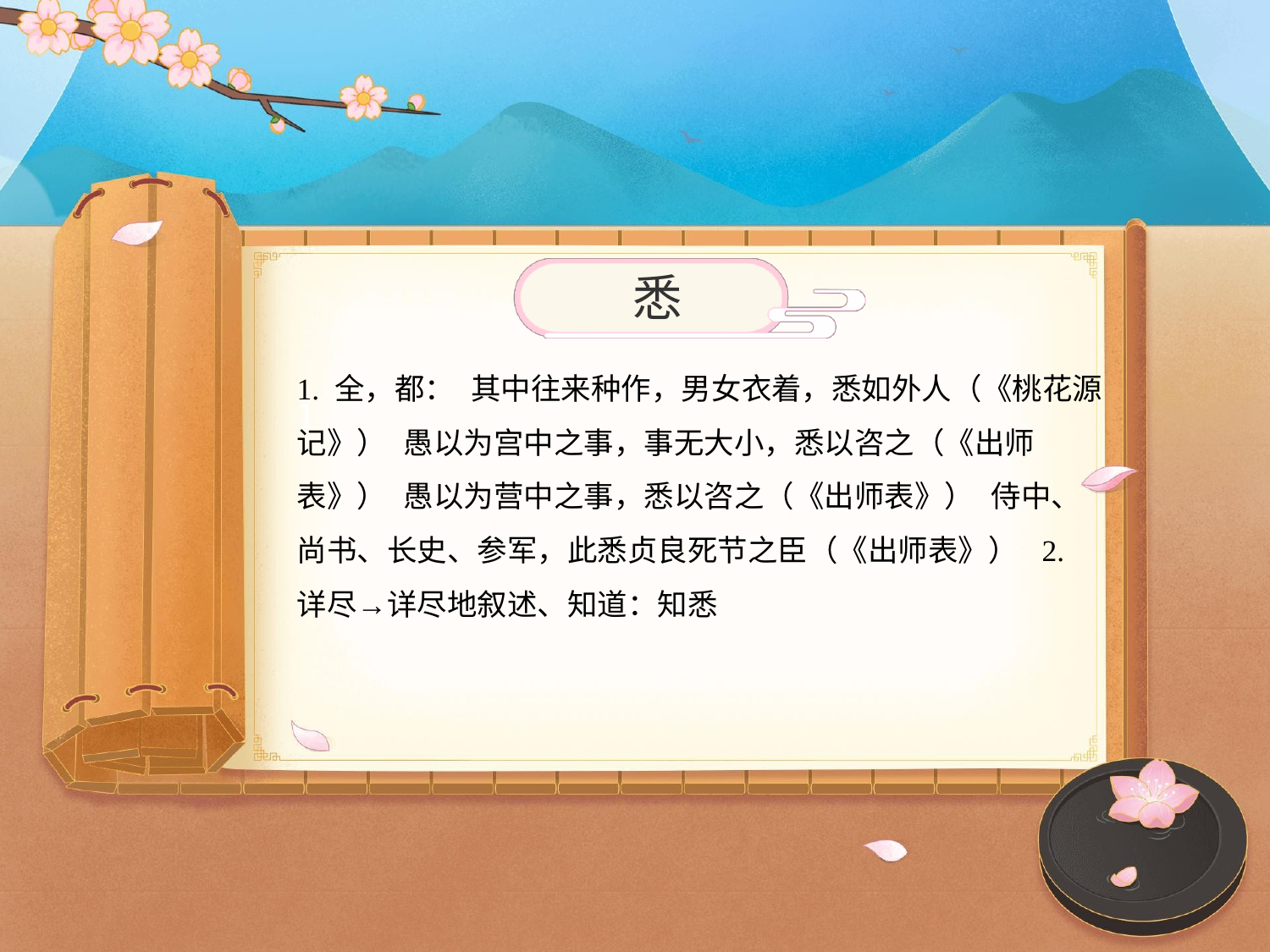

悉
1. 全，都：  其中往来种作，男女衣着，悉如外人（《桃花源记》）  愚以为宫中之事，事无大小，悉以咨之（《出师表》）  愚以为营中之事，悉以咨之（《出师表》）  侍中、尚书、长史、参军，此悉贞良死节之臣（《出师表》）  2. 详尽→详尽地叙述、知道：知悉
1